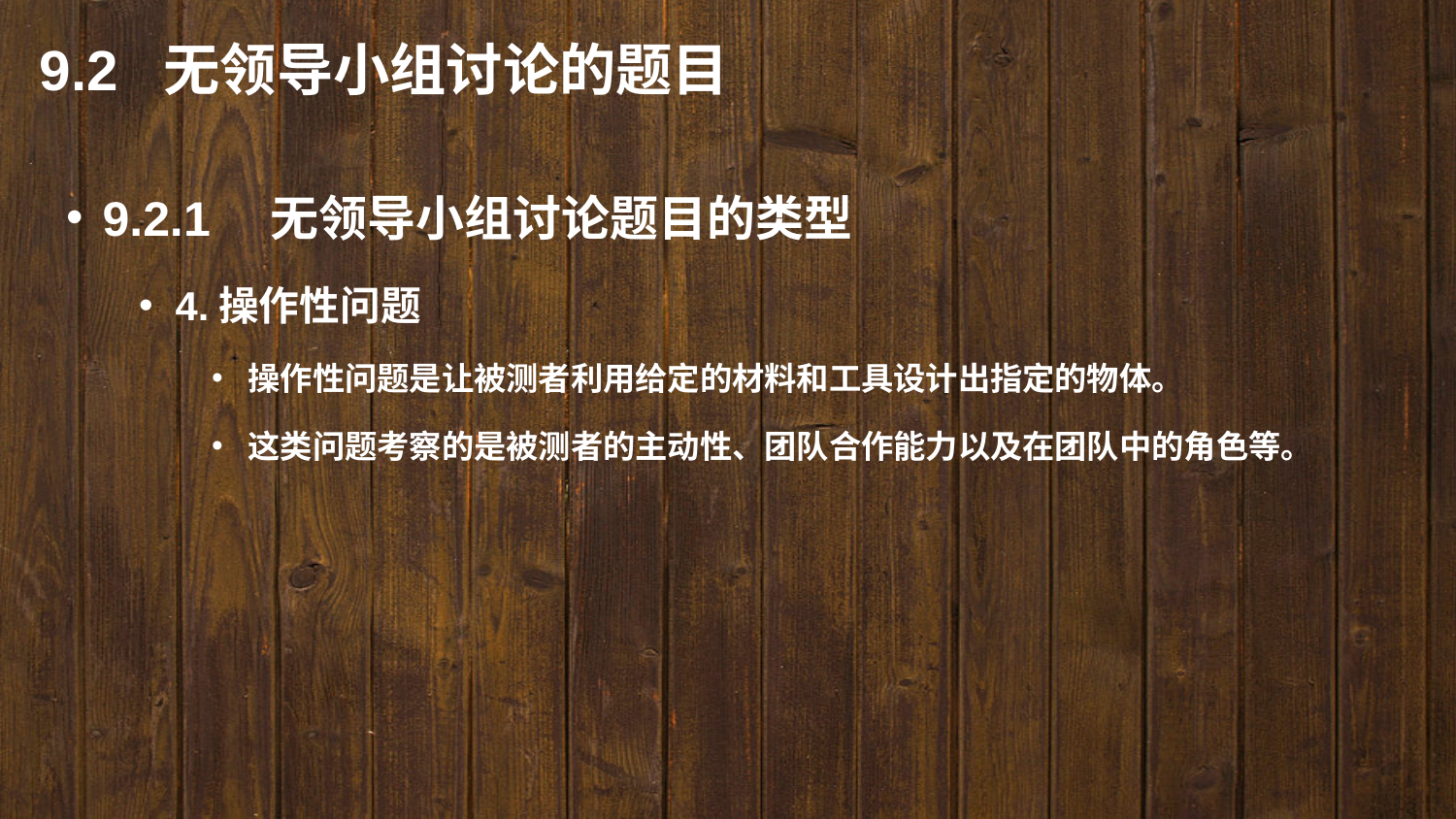

9.2  无领导小组讨论的题目
9.2.1　无领导小组讨论题目的类型
4.操作性问题
操作性问题是让被测者利用给定的材料和工具设计出指定的物体。
这类问题考察的是被测者的主动性、团队合作能力以及在团队中的角色等。